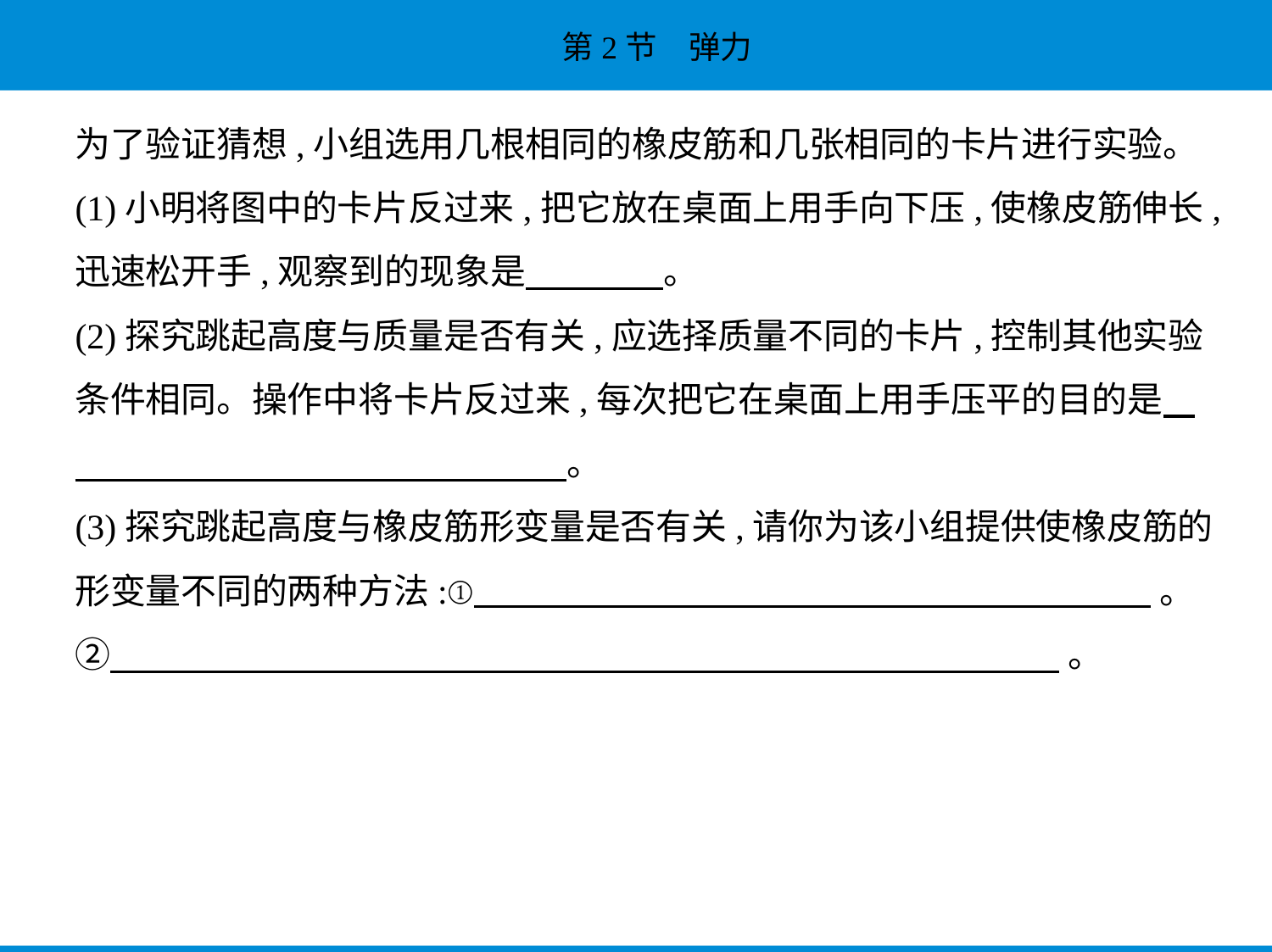

为了验证猜想,小组选用几根相同的橡皮筋和几张相同的卡片进行实验。
(1)小明将图中的卡片反过来,把它放在桌面上用手向下压,使橡皮筋伸长,
迅速松开手,观察到的现象是　　　    。
(2)探究跳起高度与质量是否有关,应选择质量不同的卡片,控制其他实验
条件相同。操作中将卡片反过来,每次把它在桌面上用手压平的目的是    
　　　　　　　　　　　　　    。
(3)探究跳起高度与橡皮筋形变量是否有关,请你为该小组提供使橡皮筋的
形变量不同的两种方法:①                                                                            。
②                                                                                                                         。